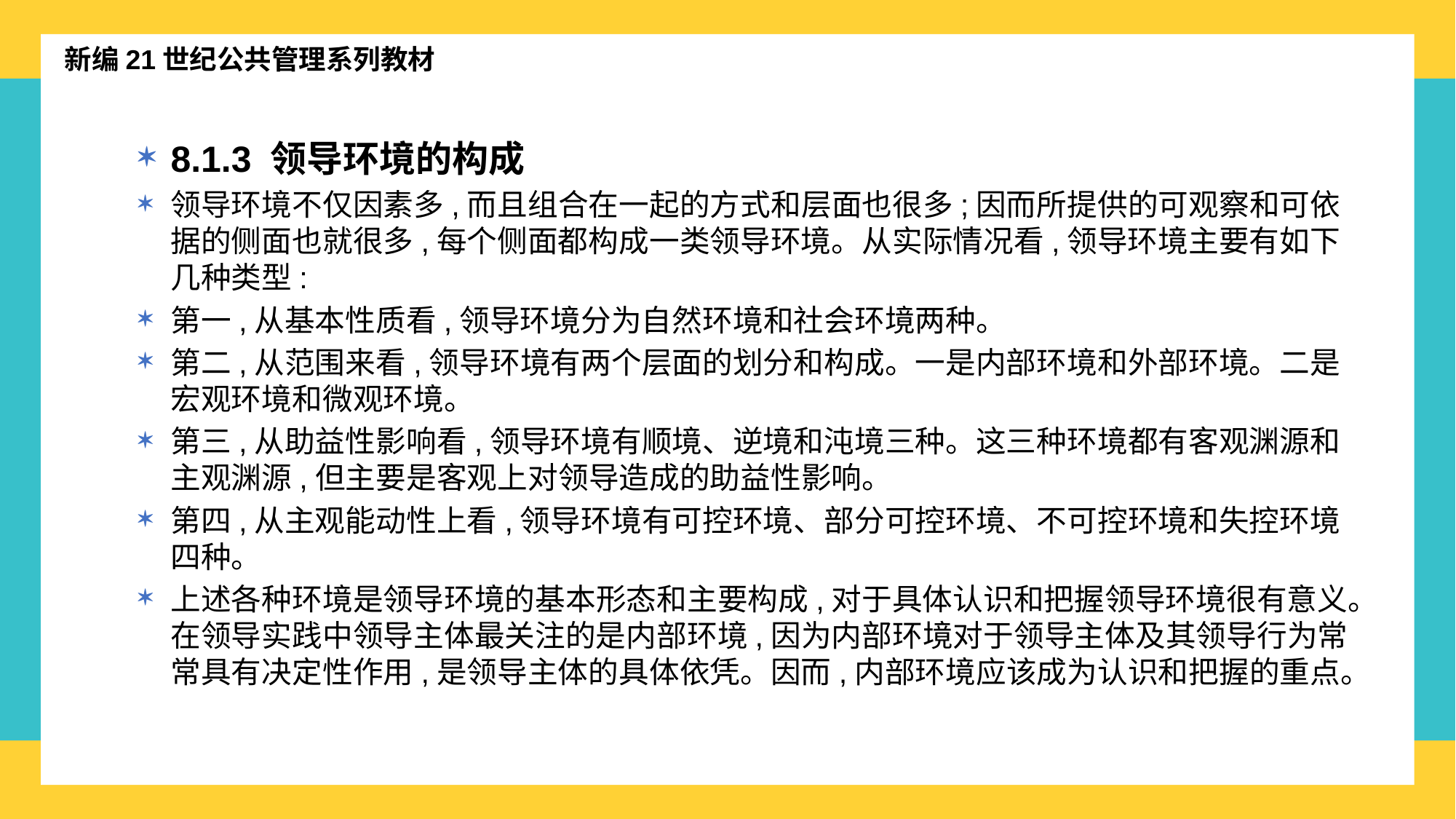

新编21世纪公共管理系列教材
8.1.3 领导环境的构成
领导环境不仅因素多,而且组合在一起的方式和层面也很多;因而所提供的可观察和可依据的侧面也就很多,每个侧面都构成一类领导环境。从实际情况看,领导环境主要有如下几种类型:
第一,从基本性质看,领导环境分为自然环境和社会环境两种。
第二,从范围来看,领导环境有两个层面的划分和构成。一是内部环境和外部环境。二是宏观环境和微观环境。
第三,从助益性影响看,领导环境有顺境、逆境和沌境三种。这三种环境都有客观渊源和主观渊源,但主要是客观上对领导造成的助益性影响。
第四,从主观能动性上看,领导环境有可控环境、部分可控环境、不可控环境和失控环境四种。
上述各种环境是领导环境的基本形态和主要构成,对于具体认识和把握领导环境很有意义。在领导实践中领导主体最关注的是内部环境,因为内部环境对于领导主体及其领导行为常常具有决定性作用,是领导主体的具体依凭。因而,内部环境应该成为认识和把握的重点。